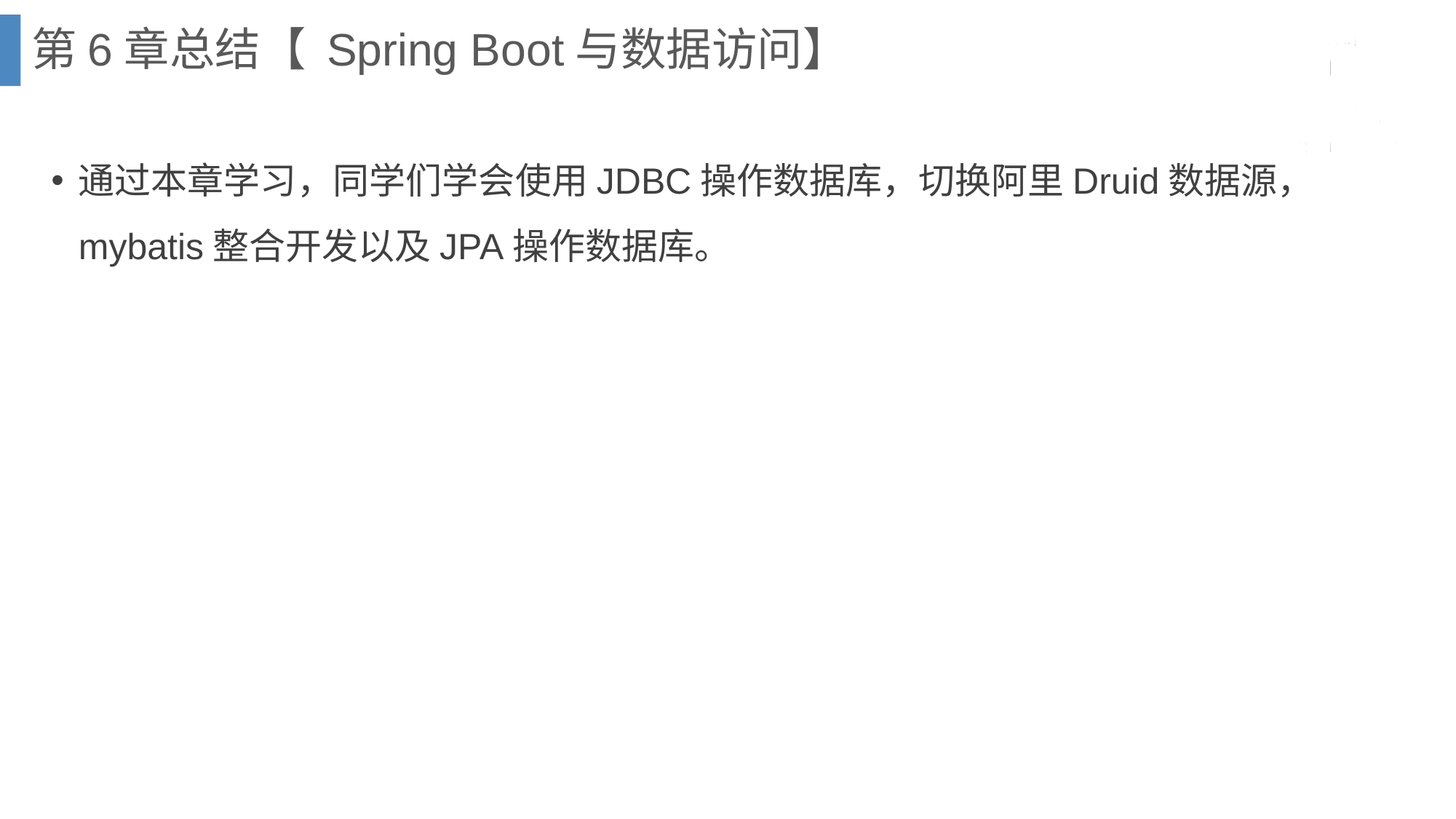

第6章总结【 Spring Boot与数据访问】
通过本章学习，同学们学会使用JDBC操作数据库，切换阿里Druid数据源，mybatis整合开发以及JPA操作数据库。